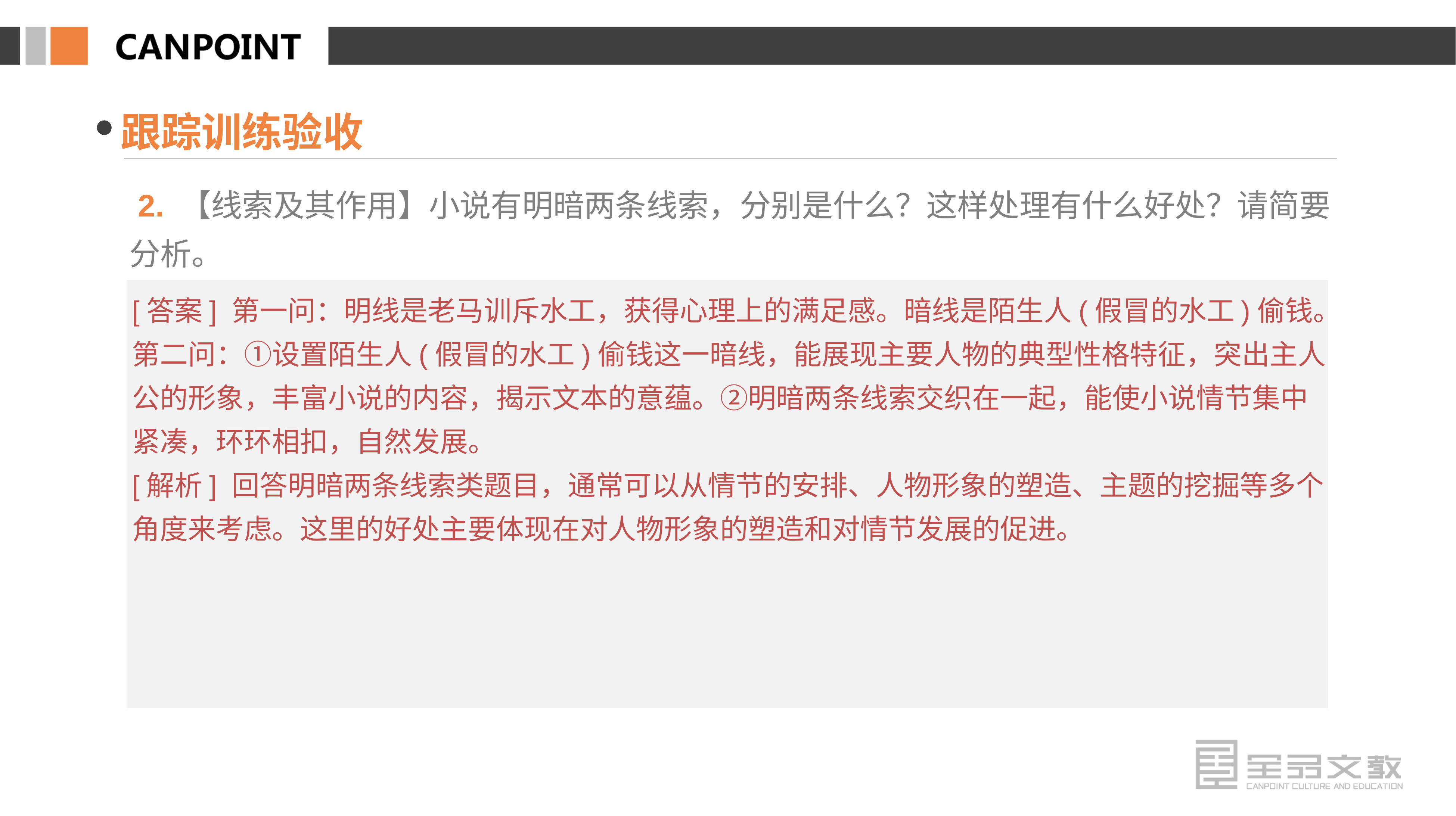

跟踪训练验收

 2. 【线索及其作用】小说有明暗两条线索，分别是什么？这样处理有什么好处？请简要分析。

[答案] 第一问：明线是老马训斥水工，获得心理上的满足感。暗线是陌生人(假冒的水工)偷钱。第二问：①设置陌生人(假冒的水工)偷钱这一暗线，能展现主要人物的典型性格特征，突出主人公的形象，丰富小说的内容，揭示文本的意蕴。②明暗两条线索交织在一起，能使小说情节集中紧凑，环环相扣，自然发展。
[解析] 回答明暗两条线索类题目，通常可以从情节的安排、人物形象的塑造、主题的挖掘等多个角度来考虑。这里的好处主要体现在对人物形象的塑造和对情节发展的促进。